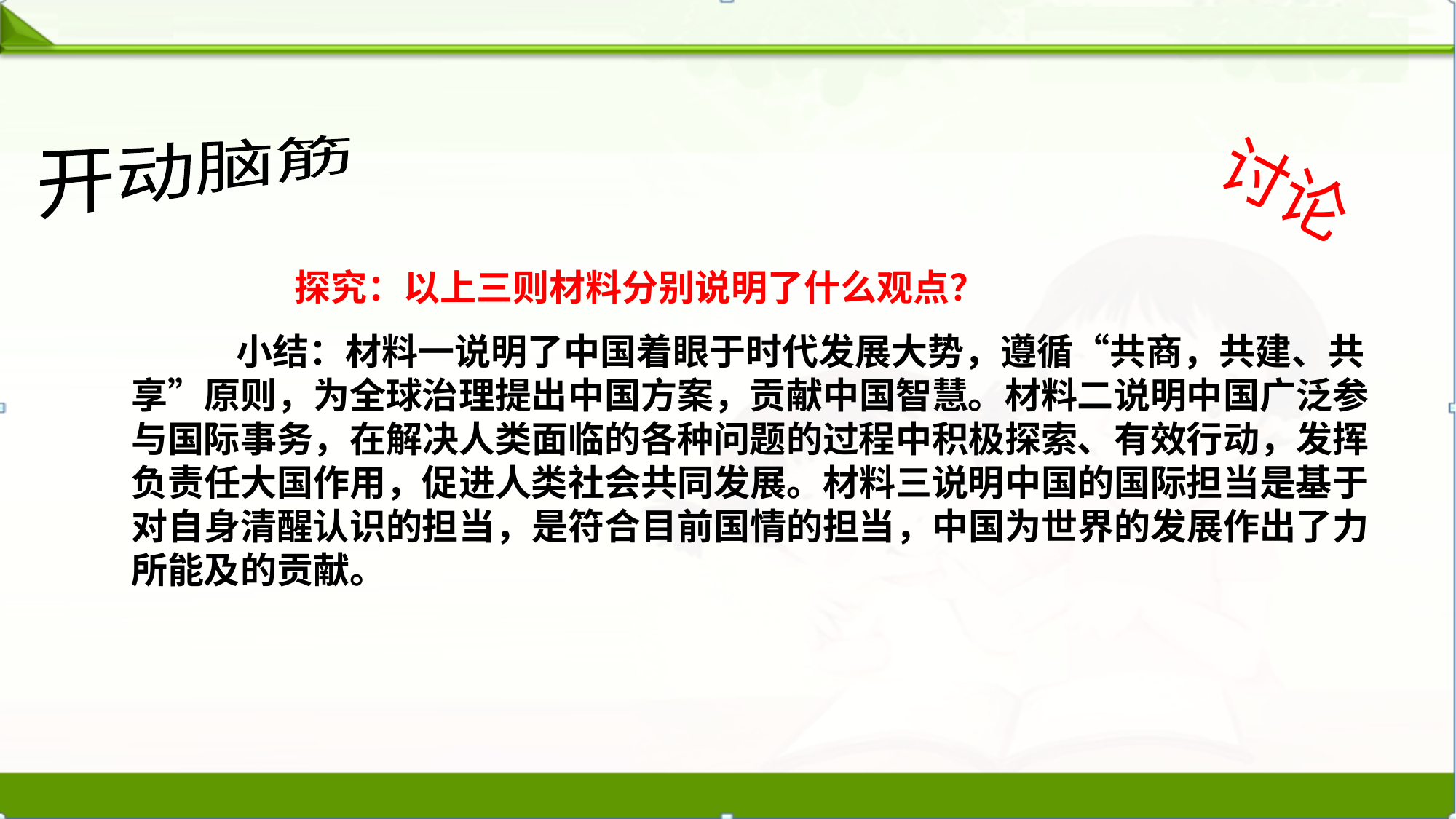

开动脑筋
讨论
探究：以上三则材料分别说明了什么观点？
            小结：材料一说明了中国着眼于时代发展大势，遵循“共商，共建、共享”原则，为全球治理提出中国方案，贡献中国智慧。材料二说明中国广泛参与国际事务，在解决人类面临的各种问题的过程中积极探索、有效行动，发挥负责任大国作用，促进人类社会共同发展。材料三说明中国的国际担当是基于对自身清醒认识的担当，是符合目前国情的担当，中国为世界的发展作出了力所能及的贡献。